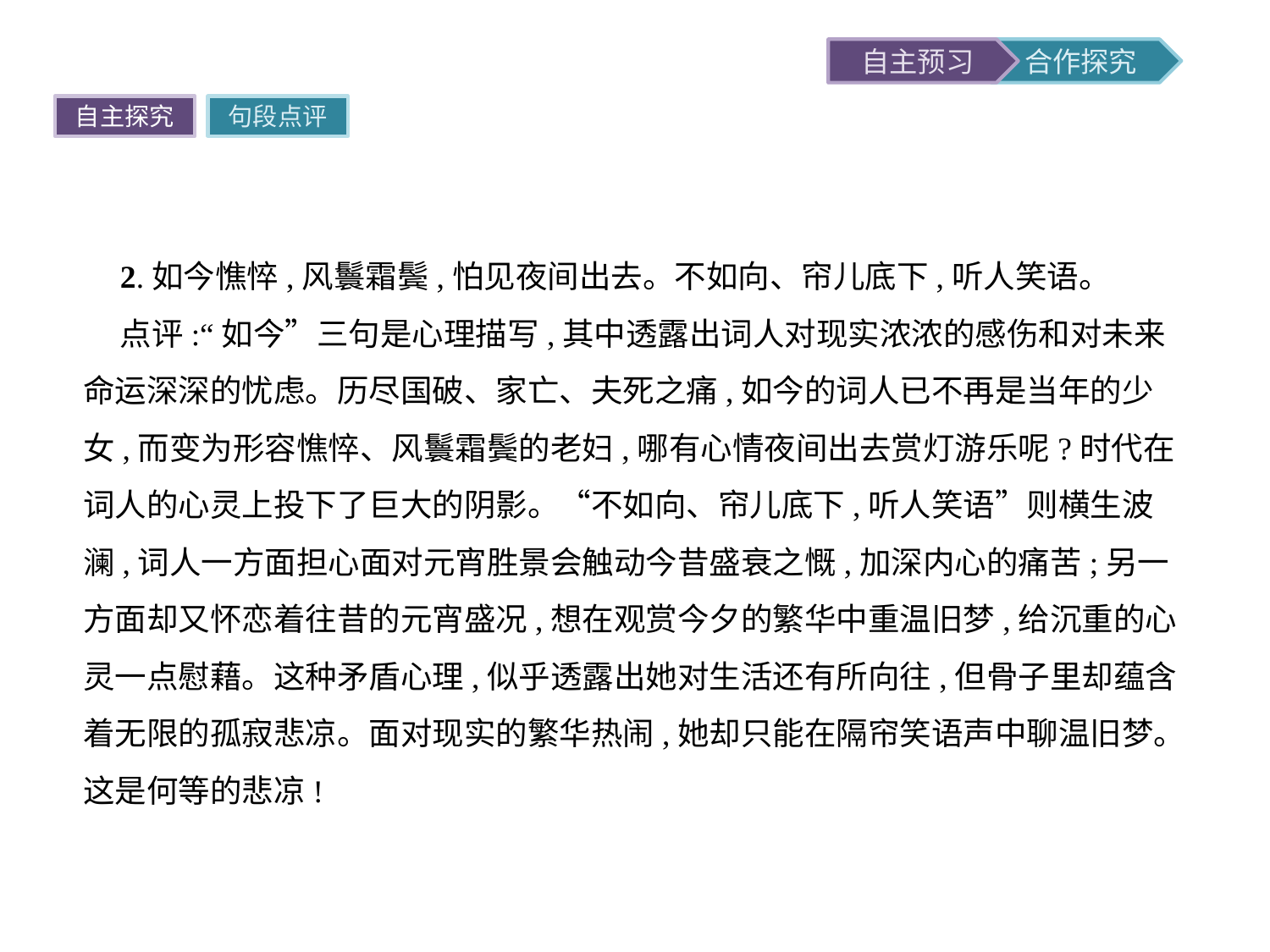

自主探究
句段点评
2.如今憔悴,风鬟霜鬓,怕见夜间出去。不如向、帘儿底下,听人笑语。
点评:“如今”三句是心理描写,其中透露出词人对现实浓浓的感伤和对未来命运深深的忧虑。历尽国破、家亡、夫死之痛,如今的词人已不再是当年的少女,而变为形容憔悴、风鬟霜鬓的老妇,哪有心情夜间出去赏灯游乐呢?时代在词人的心灵上投下了巨大的阴影。“不如向、帘儿底下,听人笑语”则横生波澜,词人一方面担心面对元宵胜景会触动今昔盛衰之慨,加深内心的痛苦;另一方面却又怀恋着往昔的元宵盛况,想在观赏今夕的繁华中重温旧梦,给沉重的心灵一点慰藉。这种矛盾心理,似乎透露出她对生活还有所向往,但骨子里却蕴含着无限的孤寂悲凉。面对现实的繁华热闹,她却只能在隔帘笑语声中聊温旧梦。这是何等的悲凉!